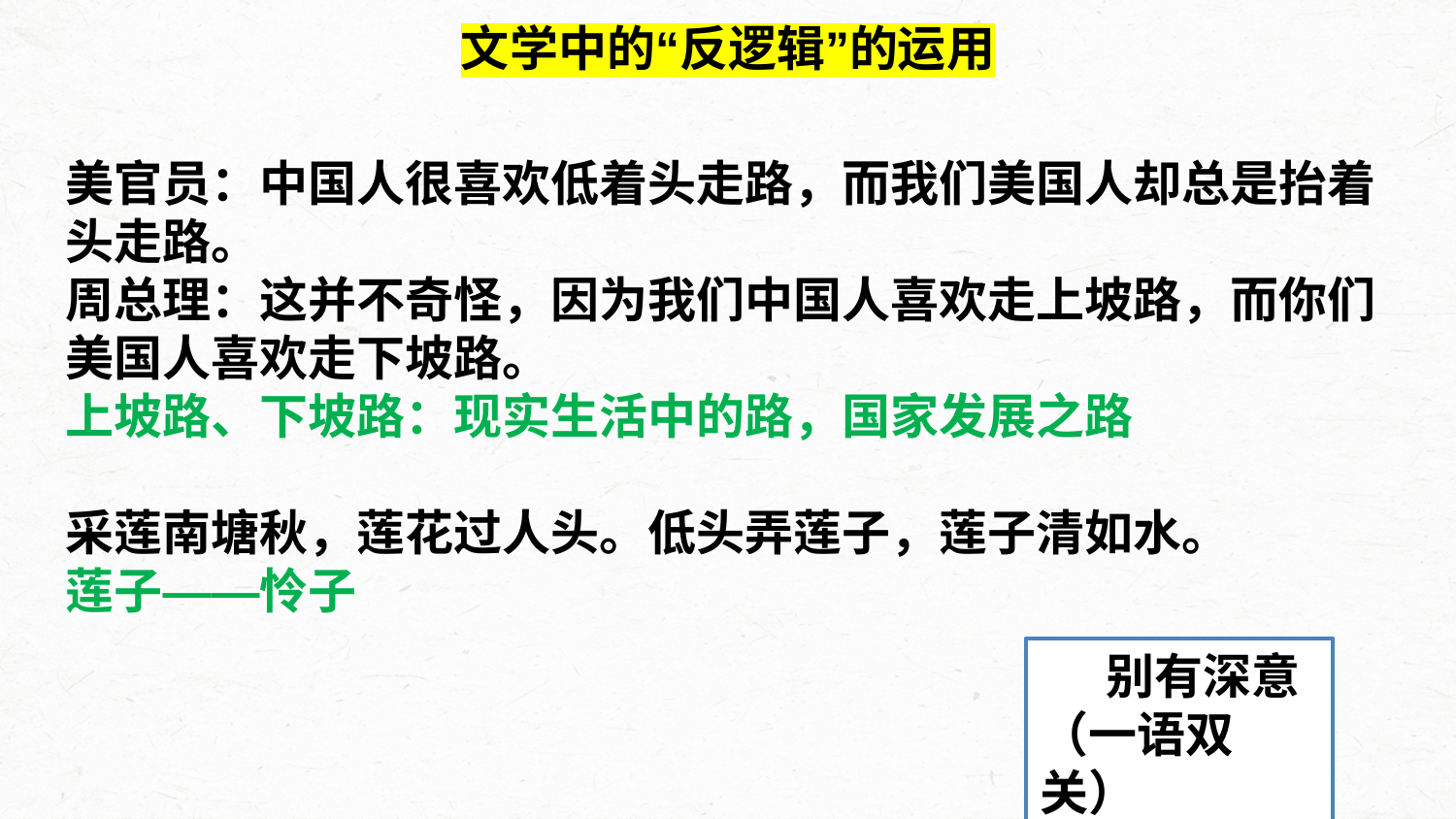

文学中的“反逻辑”的运用
美官员：中国人很喜欢低着头走路，而我们美国人却总是抬着头走路。
周总理：这并不奇怪，因为我们中国人喜欢走上坡路，而你们美国人喜欢走下坡路。
上坡路、下坡路：现实生活中的路，国家发展之路

采莲南塘秋，莲花过人头。低头弄莲子，莲子清如水。
莲子——怜子
    别有深意
（一语双关）